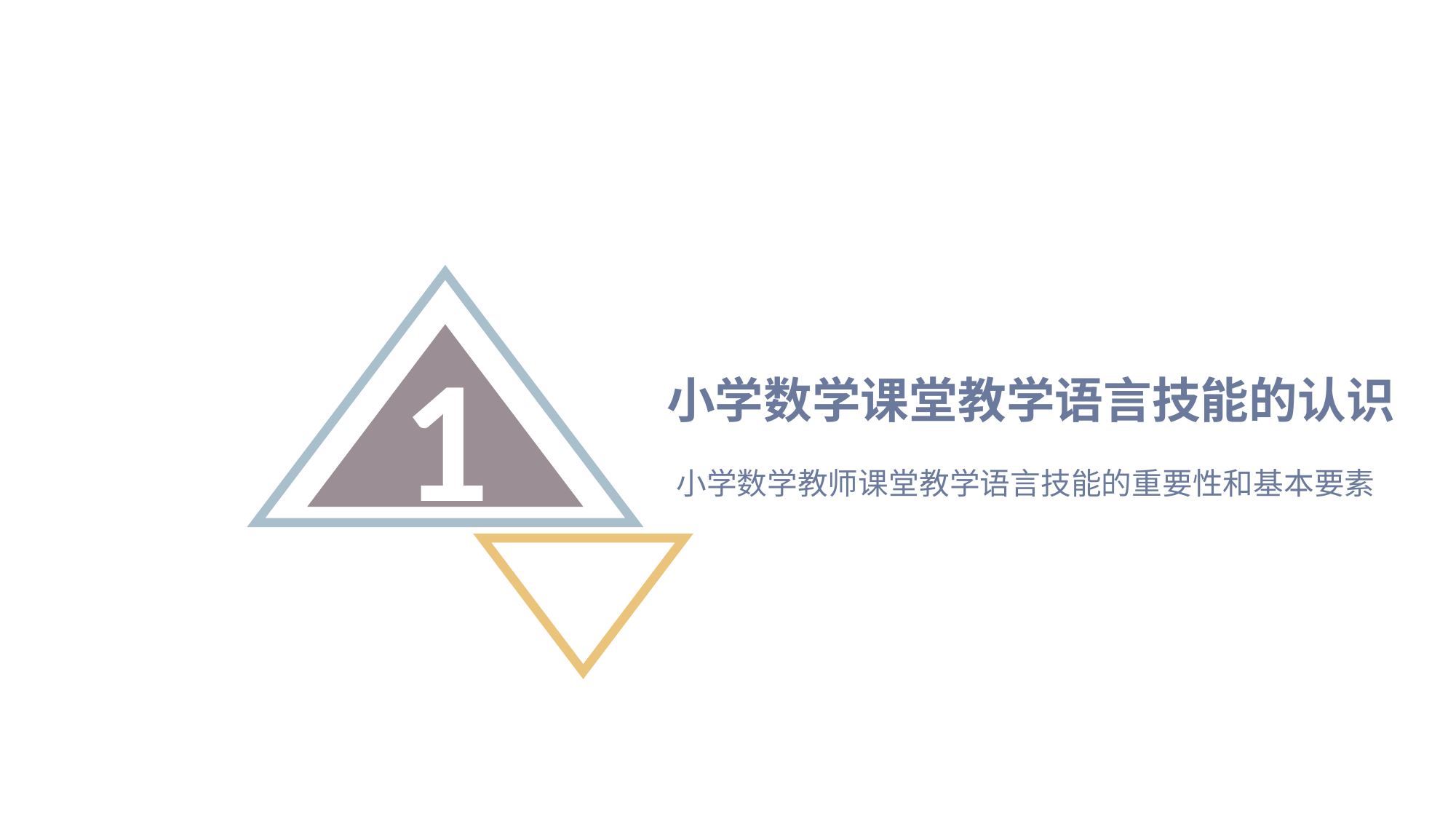

1

小学数学课堂教学语言技能的认识
小学数学教师课堂教学语言技能的重要性和基本要素